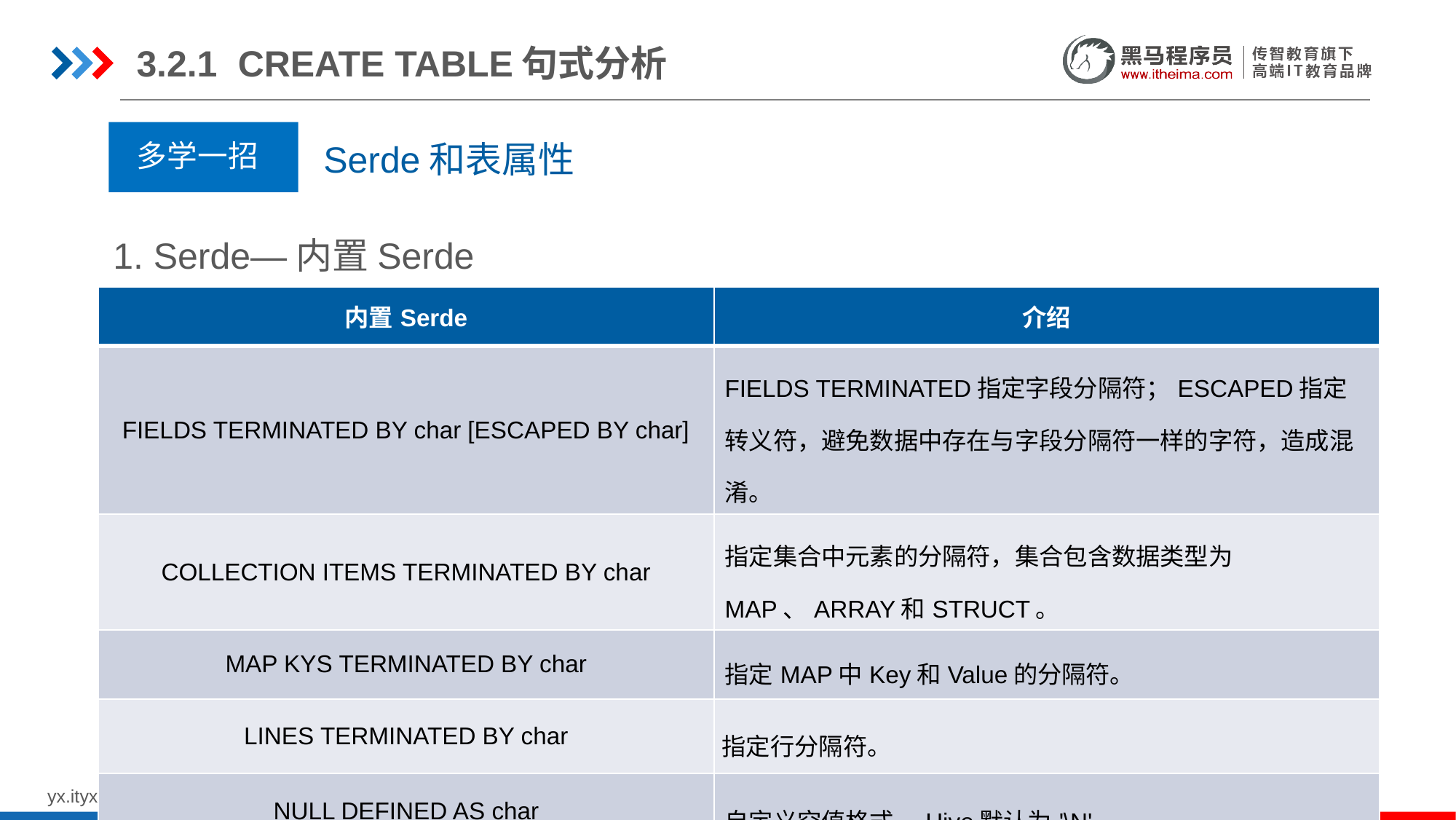

3.2.1  CREATE TABLE句式分析

多学一招
Serde和表属性
1. Serde—内置Serde
| 内置Serde | 介绍 |
| --- | --- |
| FIELDS TERMINATED BY char [ESCAPED BY char] | FIELDS TERMINATED指定字段分隔符；ESCAPED指定转义符，避免数据中存在与字段分隔符一样的字符，造成混淆。 |
| COLLECTION ITEMS TERMINATED BY char | 指定集合中元素的分隔符，集合包含数据类型为MAP、ARRAY和STRUCT。 |
| MAP KYS TERMINATED BY char | 指定MAP中Key和Value的分隔符。 |
| LINES TERMINATED BY char | 指定行分隔符。 |
| NULL DEFINED AS char | 自定义空值格式，Hive默认为'\N'。 |